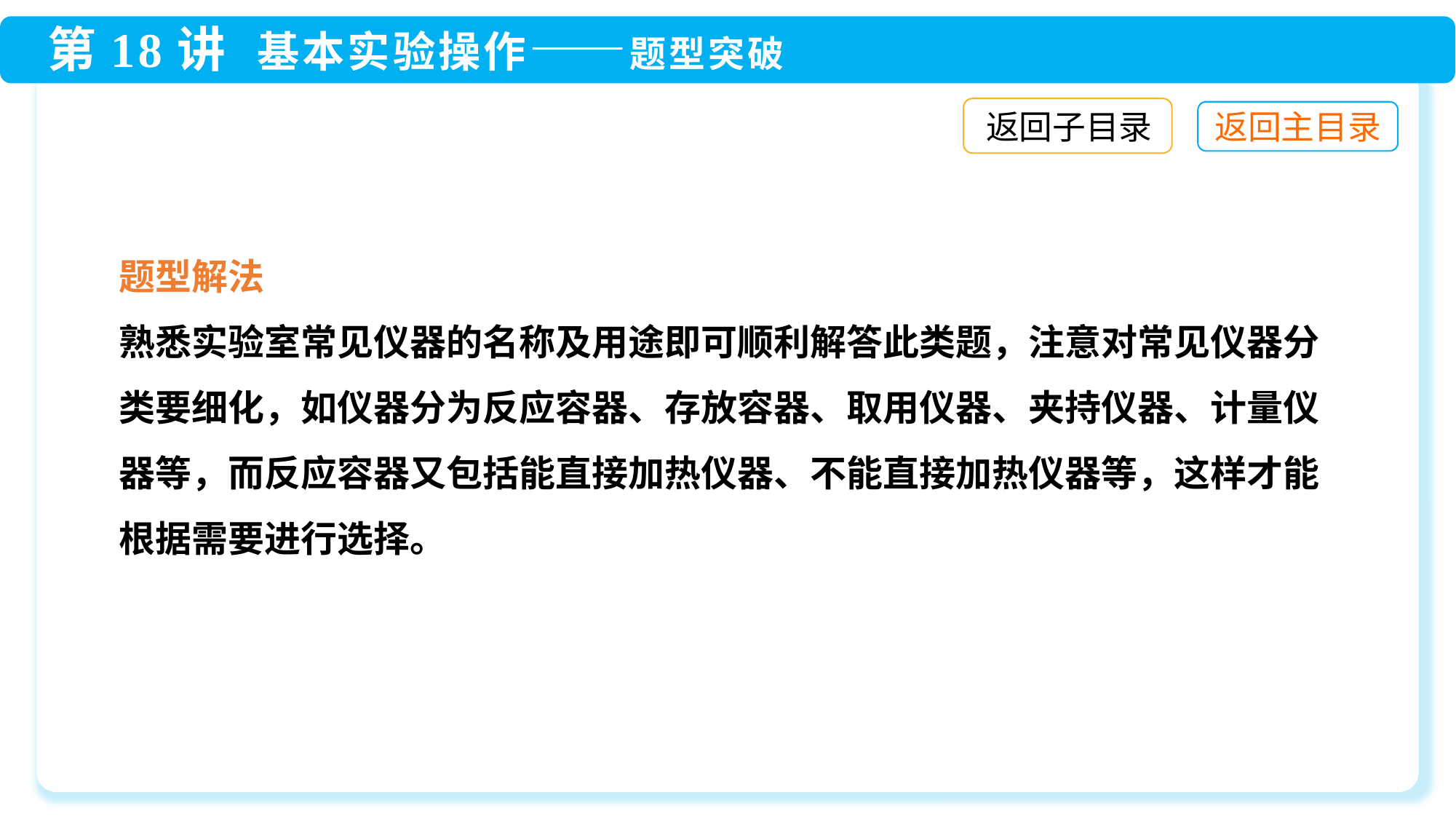

返回子目录
题型解法
熟悉实验室常见仪器的名称及用途即可顺利解答此类题，注意对常见仪器分类要细化，如仪器分为反应容器、存放容器、取用仪器、夹持仪器、计量仪器等，而反应容器又包括能直接加热仪器、不能直接加热仪器等，这样才能根据需要进行选择。